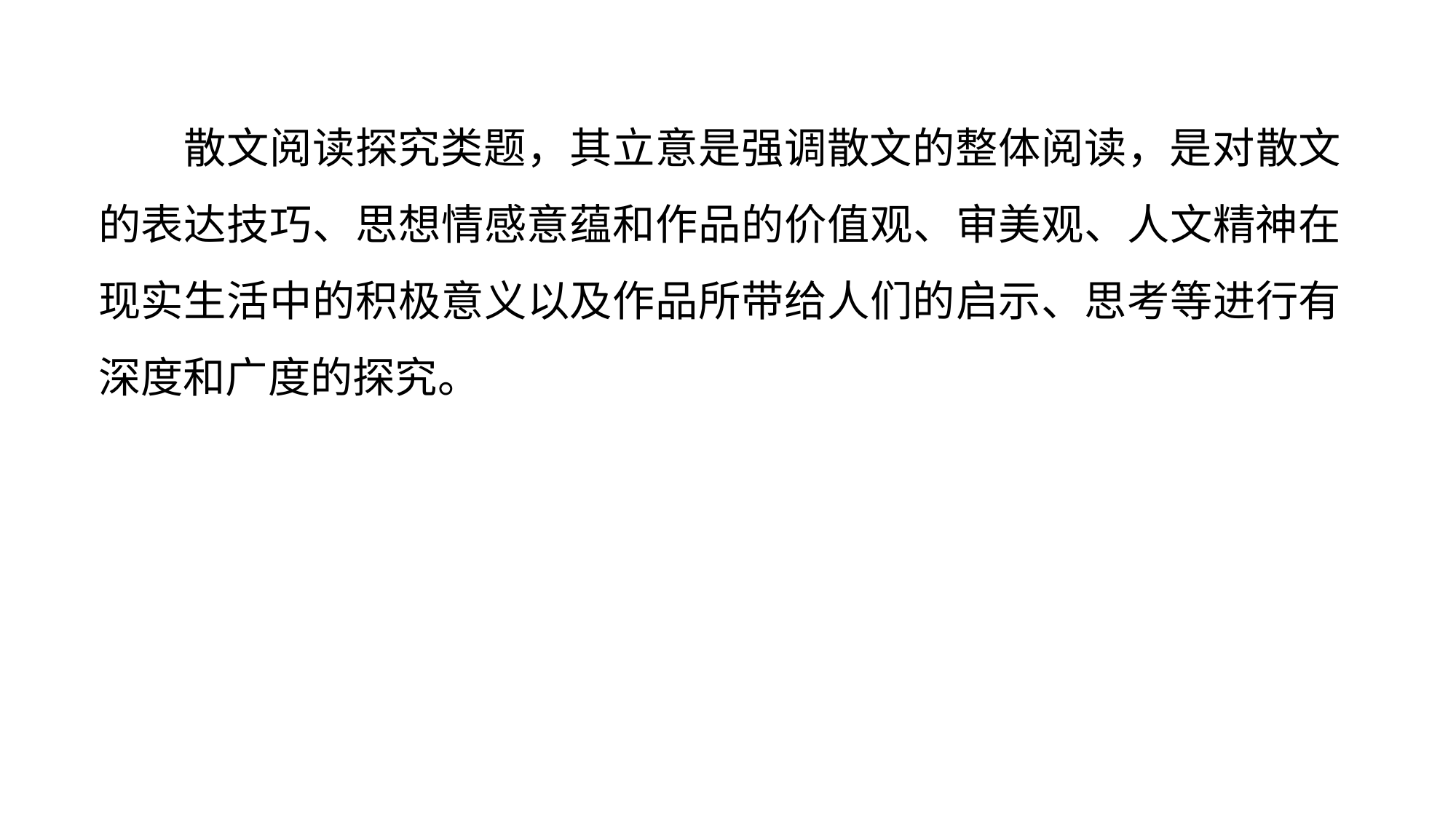

散文阅读探究类题，其立意是强调散文的整体阅读，是对散文的表达技巧、思想情感意蕴和作品的价值观、审美观、人文精神在现实生活中的积极意义以及作品所带给人们的启示、思考等进行有深度和广度的探究。